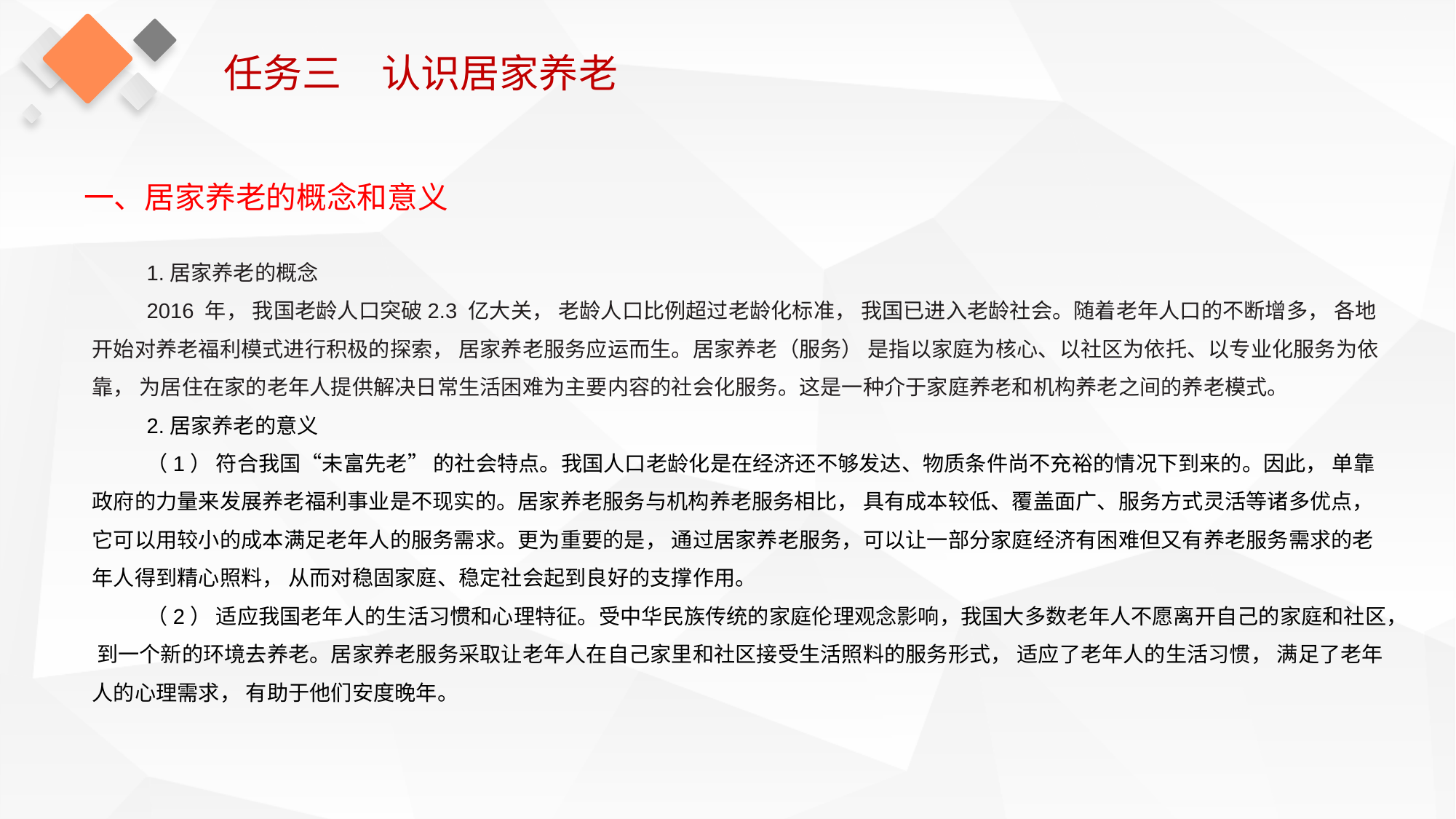

任务三　认识居家养老
一、居家养老的概念和意义
1.居家养老的概念
2016 年， 我国老龄人口突破2.3 亿大关， 老龄人口比例超过老龄化标准， 我国已进入老龄社会。随着老年人口的不断增多， 各地开始对养老福利模式进行积极的探索， 居家养老服务应运而生。居家养老（服务） 是指以家庭为核心、以社区为依托、以专业化服务为依靠， 为居住在家的老年人提供解决日常生活困难为主要内容的社会化服务。这是一种介于家庭养老和机构养老之间的养老模式。
2.居家养老的意义
（1） 符合我国“未富先老” 的社会特点。我国人口老龄化是在经济还不够发达、物质条件尚不充裕的情况下到来的。因此， 单靠政府的力量来发展养老福利事业是不现实的。居家养老服务与机构养老服务相比， 具有成本较低、覆盖面广、服务方式灵活等诸多优点， 它可以用较小的成本满足老年人的服务需求。更为重要的是， 通过居家养老服务，可以让一部分家庭经济有困难但又有养老服务需求的老年人得到精心照料， 从而对稳固家庭、稳定社会起到良好的支撑作用。
（2） 适应我国老年人的生活习惯和心理特征。受中华民族传统的家庭伦理观念影响，我国大多数老年人不愿离开自己的家庭和社区， 到一个新的环境去养老。居家养老服务采取让老年人在自己家里和社区接受生活照料的服务形式， 适应了老年人的生活习惯， 满足了老年人的心理需求， 有助于他们安度晚年。